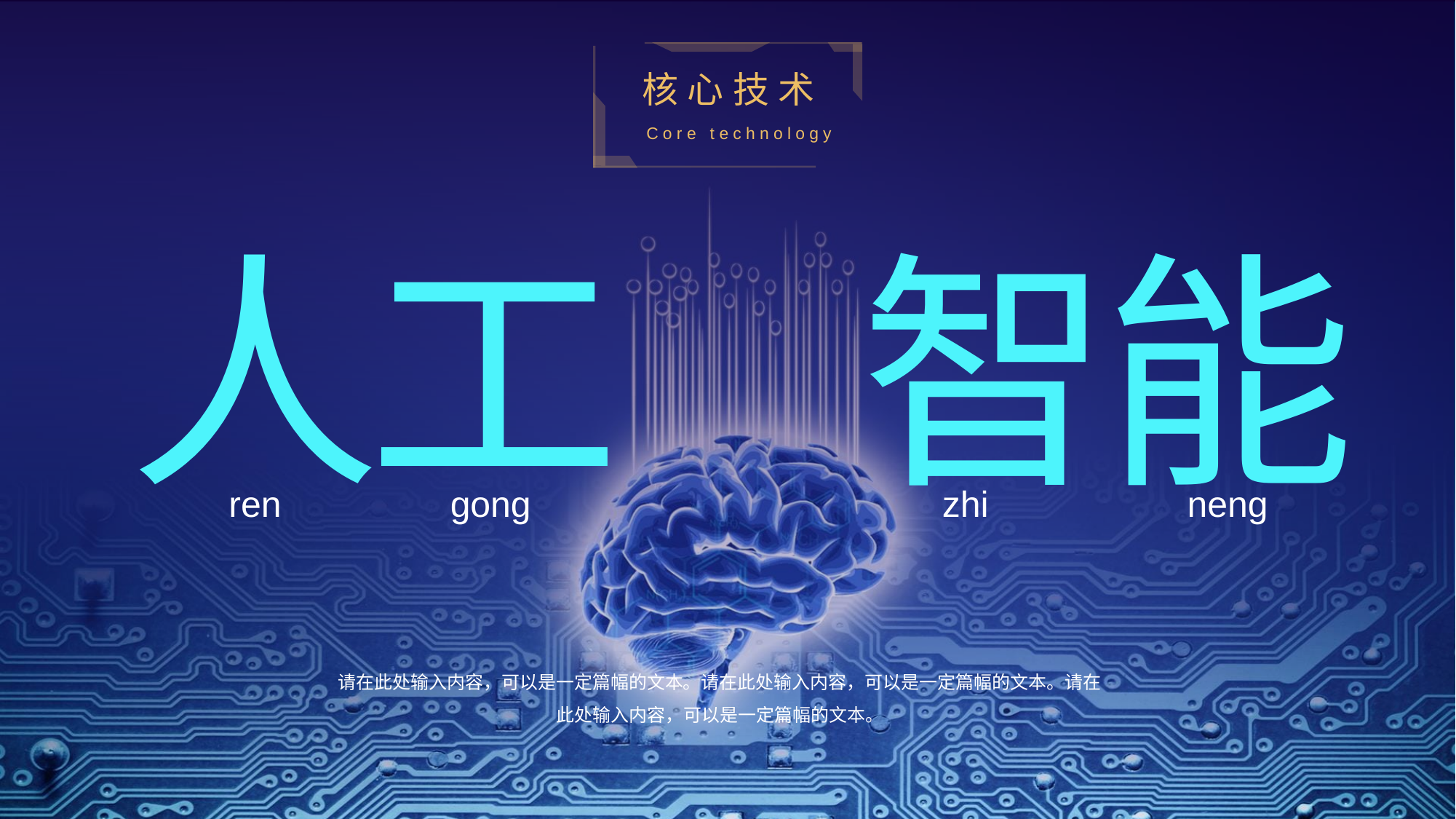

核心技术
Core technology
人
工
智
能
ren
gong
zhi
neng
请在此处输入内容，可以是一定篇幅的文本。请在此处输入内容，可以是一定篇幅的文本。请在此处输入内容，可以是一定篇幅的文本。